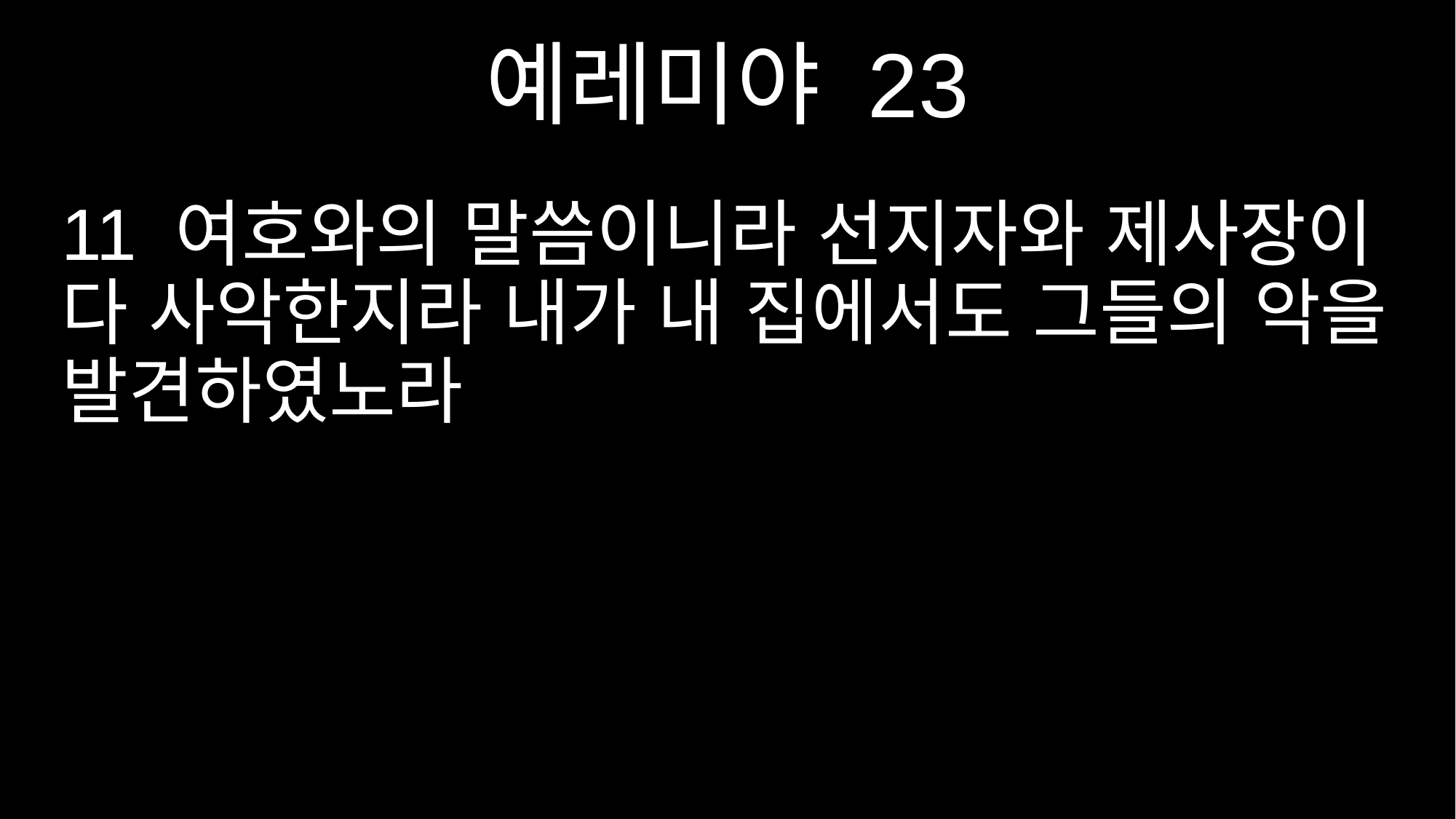

예레미야 23
11 여호와의 말씀이니라 선지자와 제사장이 다 사악한지라 내가 내 집에서도 그들의 악을 발견하였노라